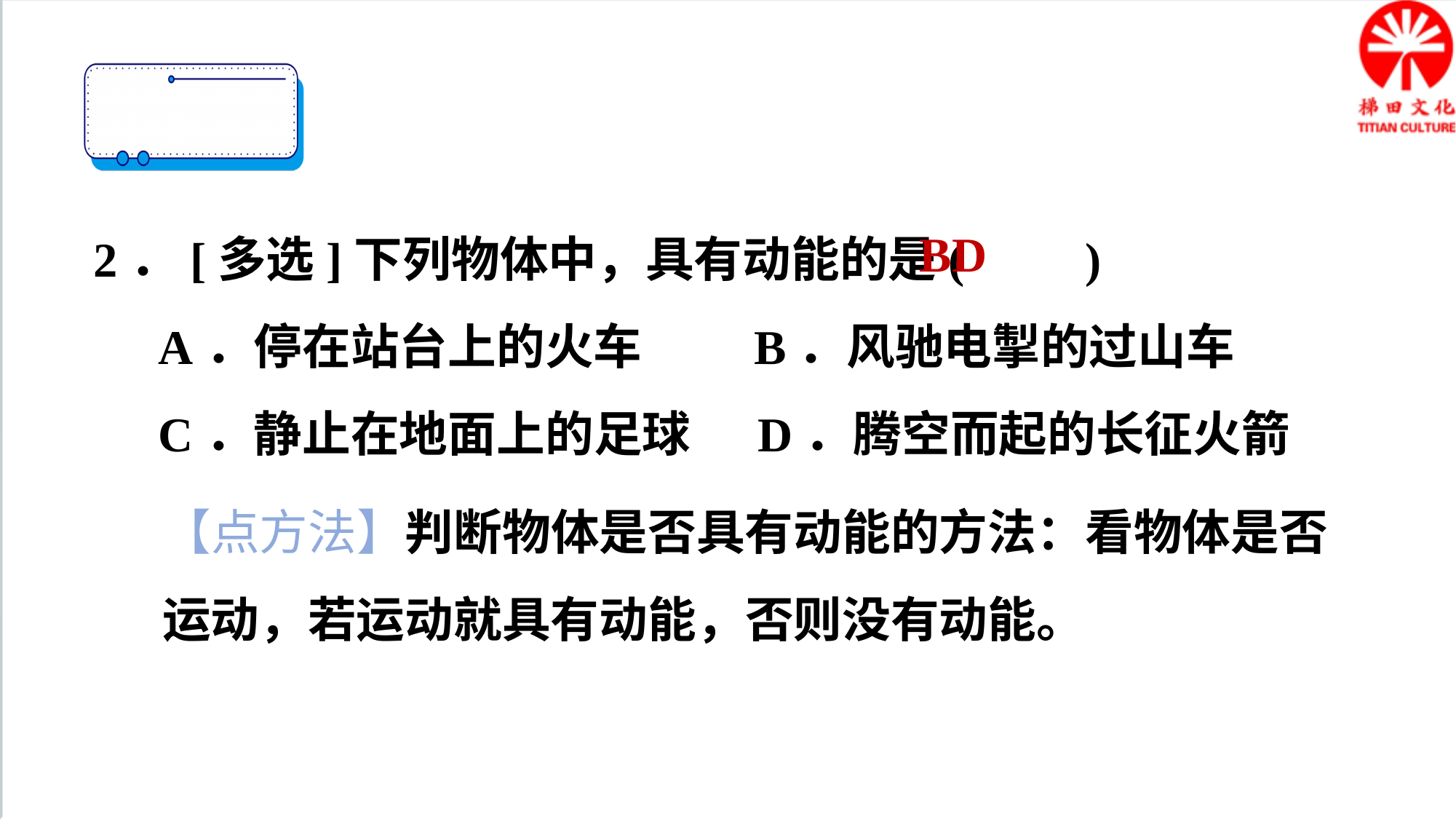

2．[多选]下列物体中，具有动能的是(　　)
A．停在站台上的火车         B．风驰电掣的过山车
C．静止在地面上的足球     D．腾空而起的长征火箭
BD
【点方法】判断物体是否具有动能的方法：看物体是否运动，若运动就具有动能，否则没有动能。